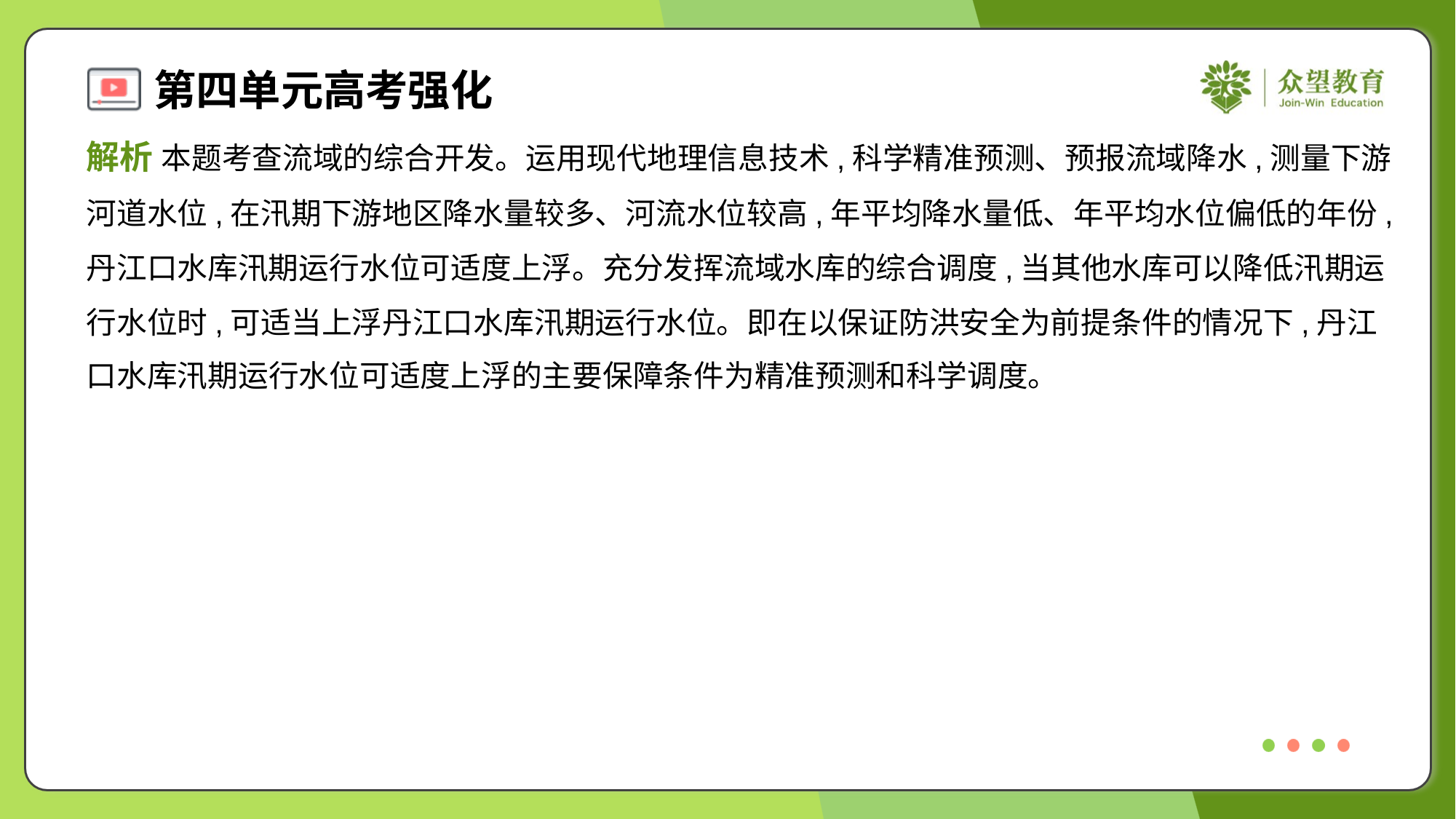

解析 本题考查流域的综合开发。运用现代地理信息技术,科学精准预测、预报流域降水,测量下游
河道水位,在汛期下游地区降水量较多、河流水位较高,年平均降水量低、年平均水位偏低的年份,
丹江口水库汛期运行水位可适度上浮。充分发挥流域水库的综合调度,当其他水库可以降低汛期运
行水位时,可适当上浮丹江口水库汛期运行水位。即在以保证防洪安全为前提条件的情况下,丹江
口水库汛期运行水位可适度上浮的主要保障条件为精准预测和科学调度。